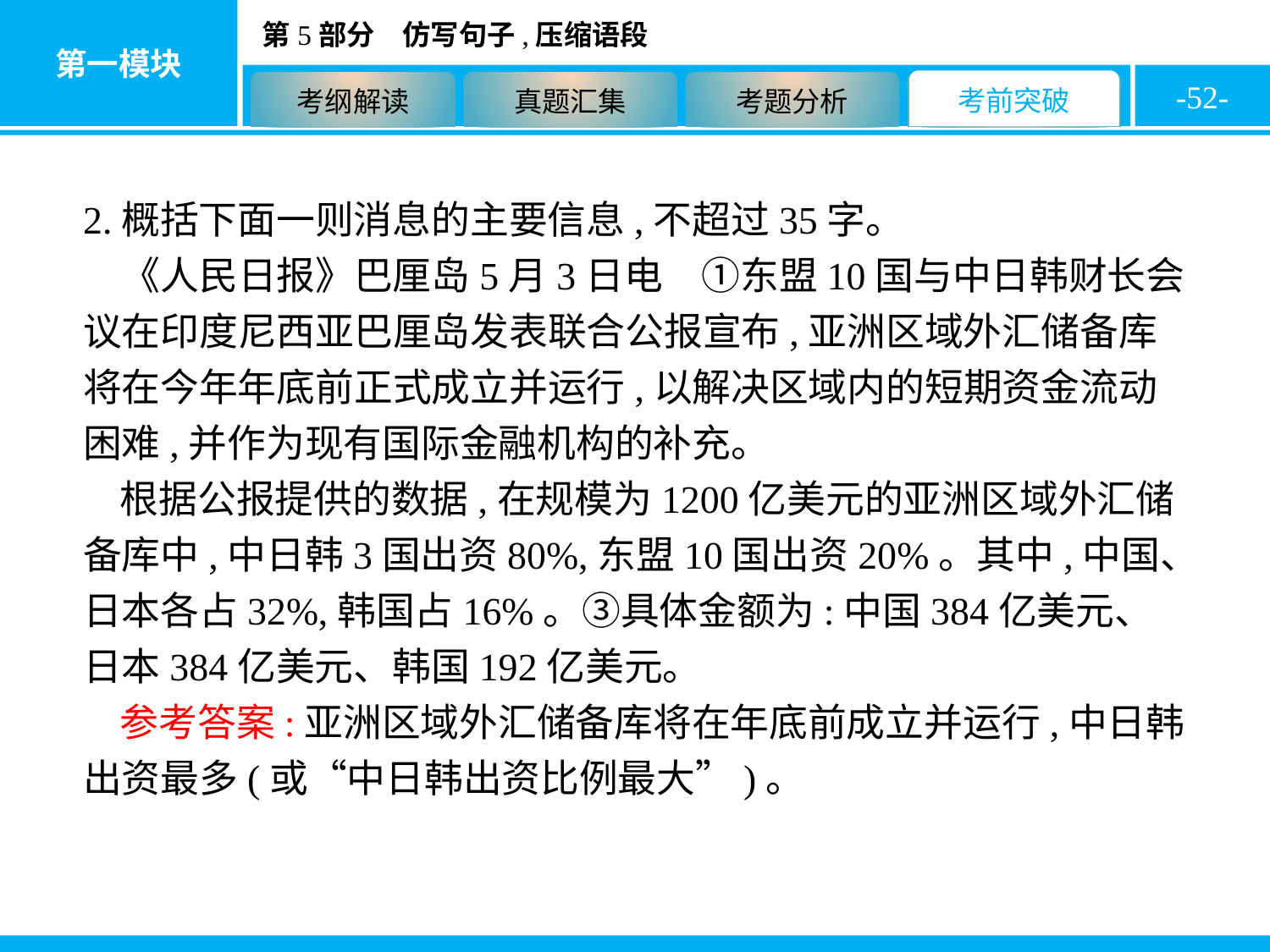

-52-
2.概括下面一则消息的主要信息,不超过35字。
　《人民日报》巴厘岛5月3日电　①东盟10国与中日韩财长会议在印度尼西亚巴厘岛发表联合公报宣布,亚洲区域外汇储备库将在今年年底前正式成立并运行,以解决区域内的短期资金流动困难,并作为现有国际金融机构的补充。
根据公报提供的数据,在规模为1200亿美元的亚洲区域外汇储备库中,中日韩3国出资80%,东盟10国出资20%。其中,中国、日本各占32%,韩国占16%。③具体金额为:中国384亿美元、日本384亿美元、韩国192亿美元。
参考答案:亚洲区域外汇储备库将在年底前成立并运行,中日韩出资最多(或“中日韩出资比例最大”)。